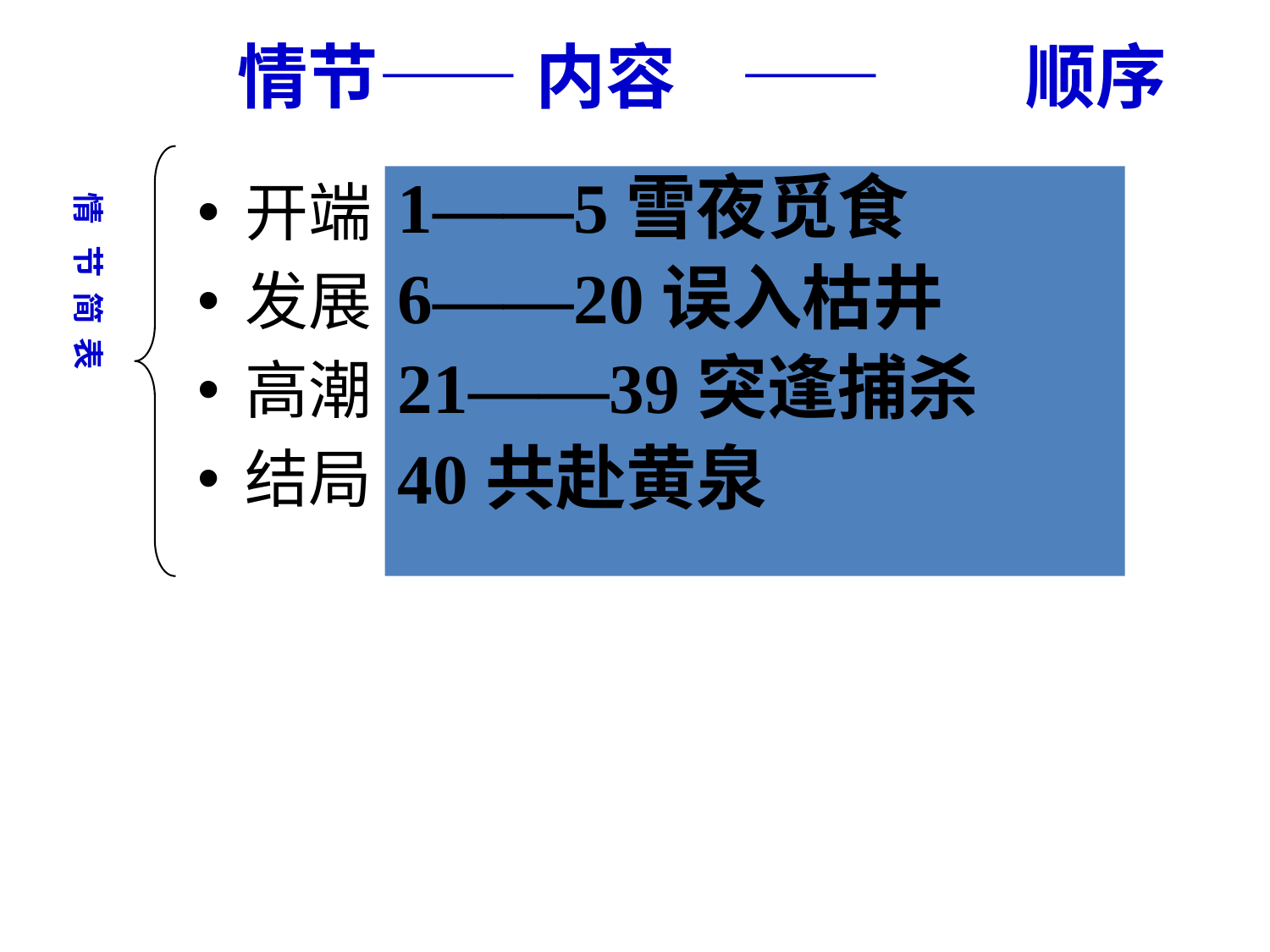

# 情节—— 内容    ——         顺序

1——5雪夜觅食
6——20误入枯井
21——39突逢捕杀
40共赴黄泉
开端
发展
高潮
结局
情   节  简  表